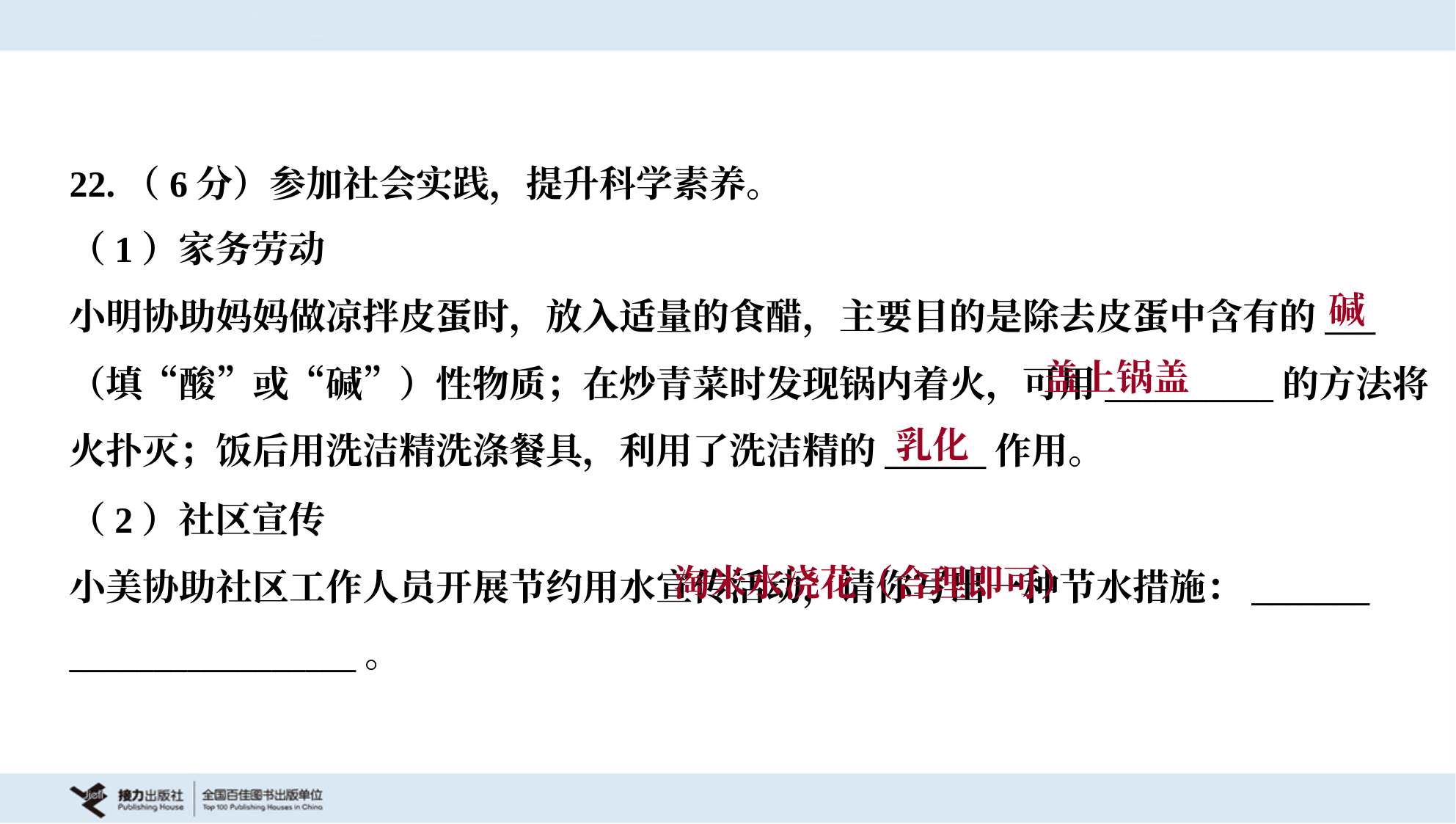

22.（6分）参加社会实践，提升科学素养。
（1）家务劳动
小明协助妈妈做凉拌皮蛋时，放入适量的食醋，主要目的是除去皮蛋中含有的___
（填“酸”或“碱”）性物质；在炒青菜时发现锅内着火，可用__________的方法将
火扑灭；饭后用洗洁精洗涤餐具，利用了洗洁精的______作用。
碱
盖上锅盖
乳化
（2）社区宣传
小美协助社区工作人员开展节约用水宣传活动，请你写出一种节水措施：_______
_________________。
                                                                 淘米水浇花（合理即可）